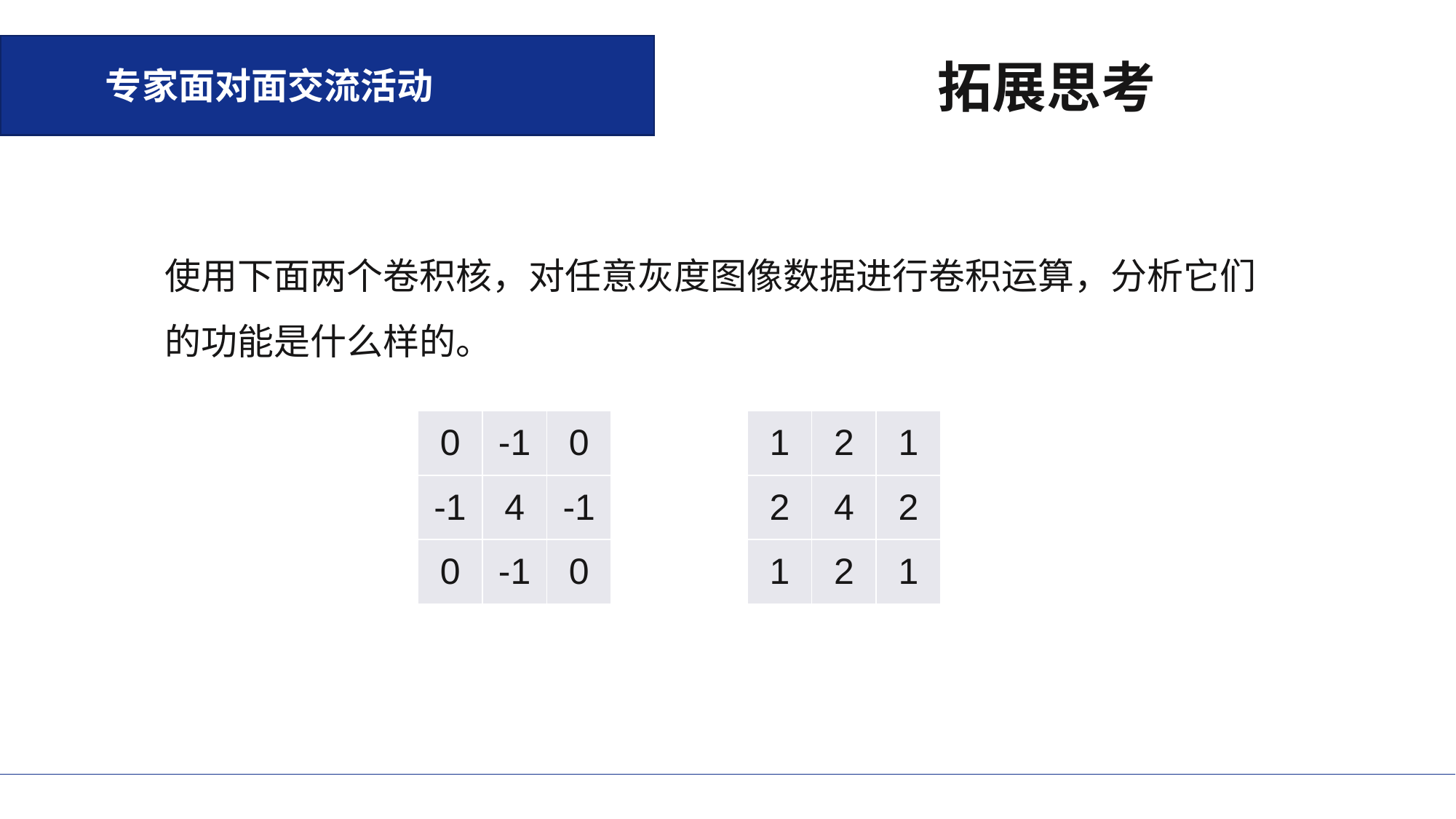

拓展思考
专家面对面交流活动
使用下面两个卷积核，对任意灰度图像数据进行卷积运算，分析它们的功能是什么样的。
| 0 | -1 | 0 |
| --- | --- | --- |
| -1 | 4 | -1 |
| 0 | -1 | 0 |
| 1 | 2 | 1 |
| --- | --- | --- |
| 2 | 4 | 2 |
| 1 | 2 | 1 |